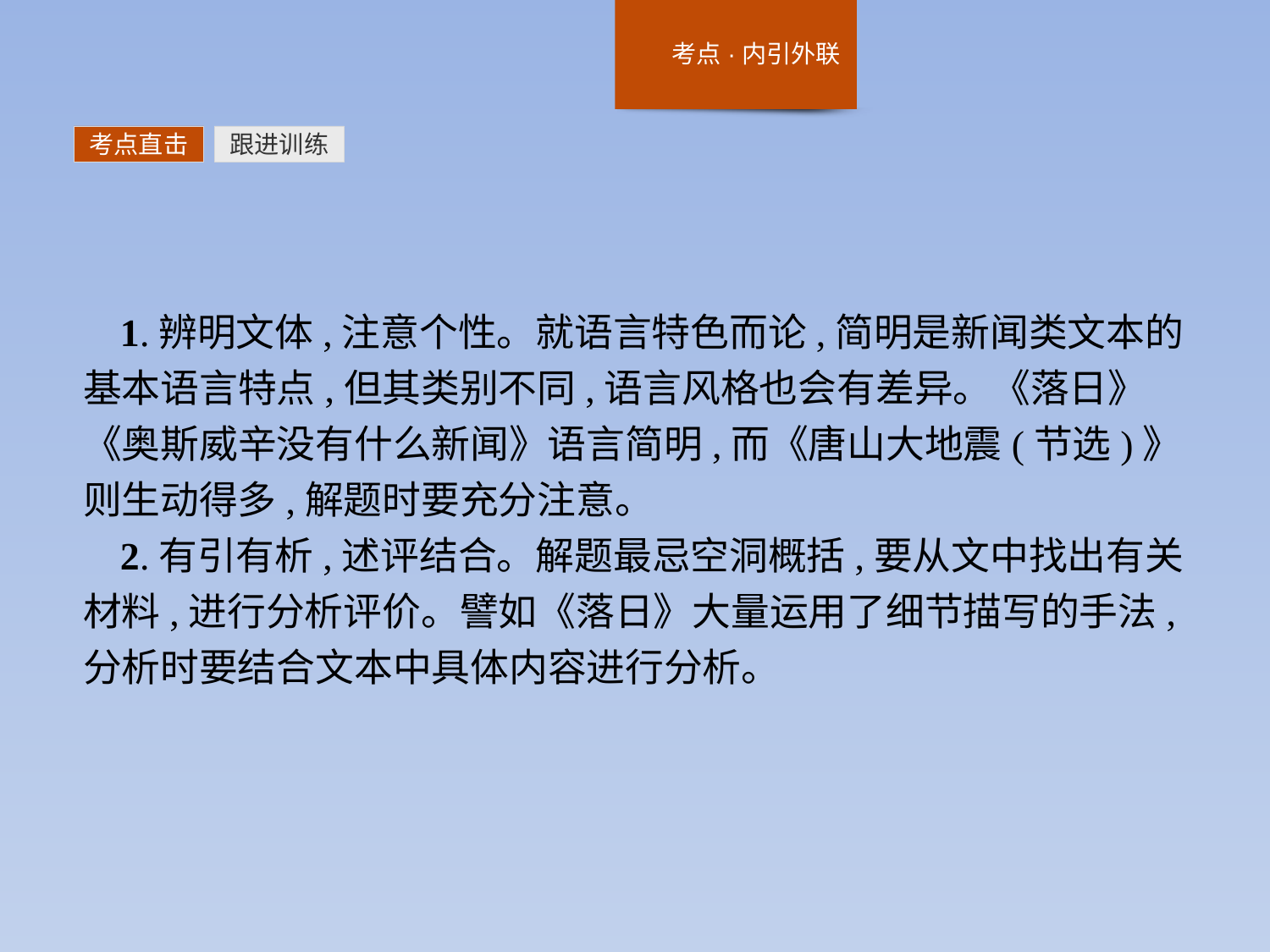

考点直击
跟进训练
1.辨明文体,注意个性。就语言特色而论,简明是新闻类文本的基本语言特点,但其类别不同,语言风格也会有差异。《落日》《奥斯威辛没有什么新闻》语言简明,而《唐山大地震(节选)》则生动得多,解题时要充分注意。
2.有引有析,述评结合。解题最忌空洞概括,要从文中找出有关材料,进行分析评价。譬如《落日》大量运用了细节描写的手法,分析时要结合文本中具体内容进行分析。